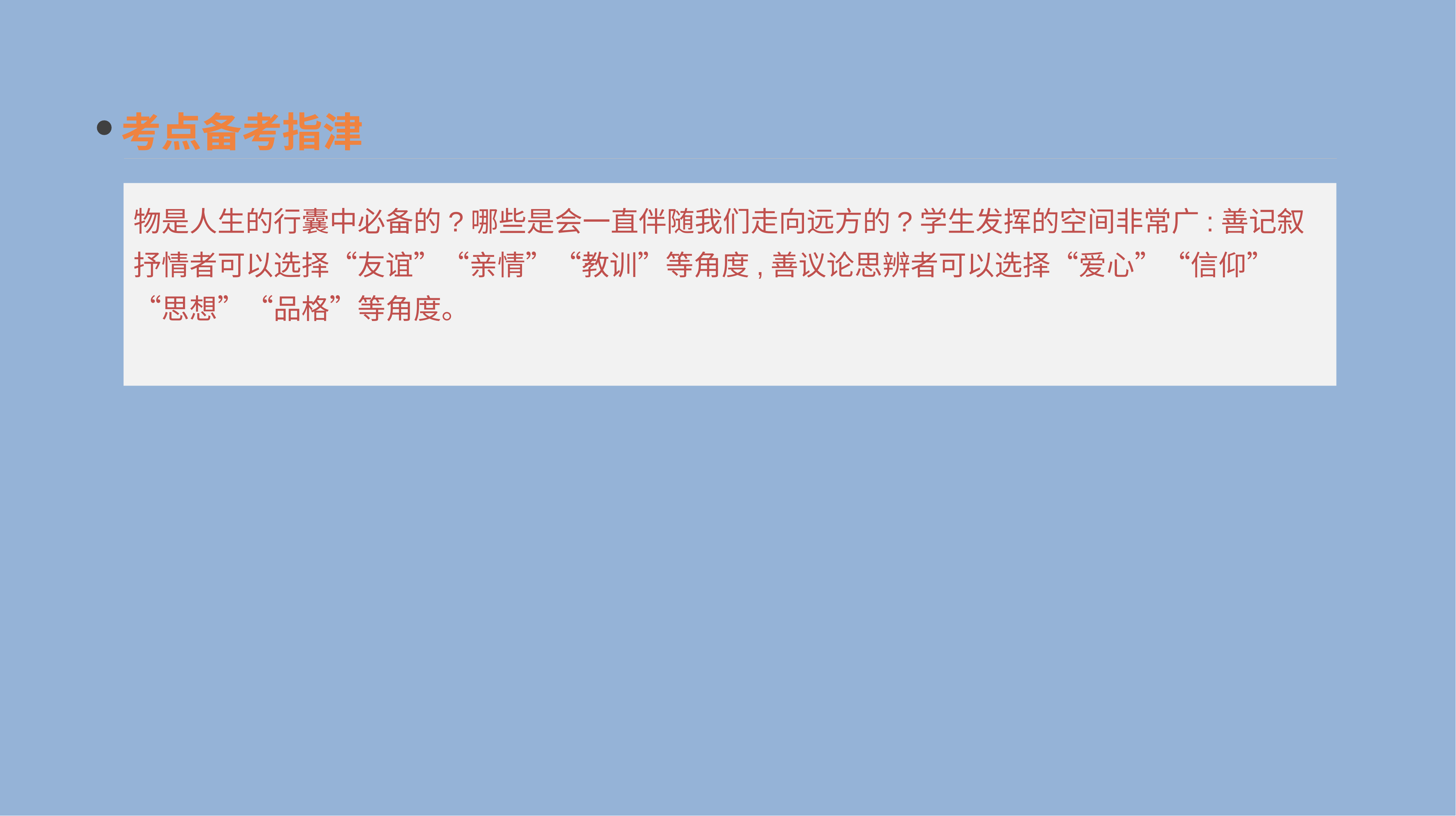

考点备考指津

物是人生的行囊中必备的?哪些是会一直伴随我们走向远方的?学生发挥的空间非常广:善记叙抒情者可以选择“友谊”“亲情”“教训”等角度,善议论思辨者可以选择“爱心”“信仰”“思想”“品格”等角度。